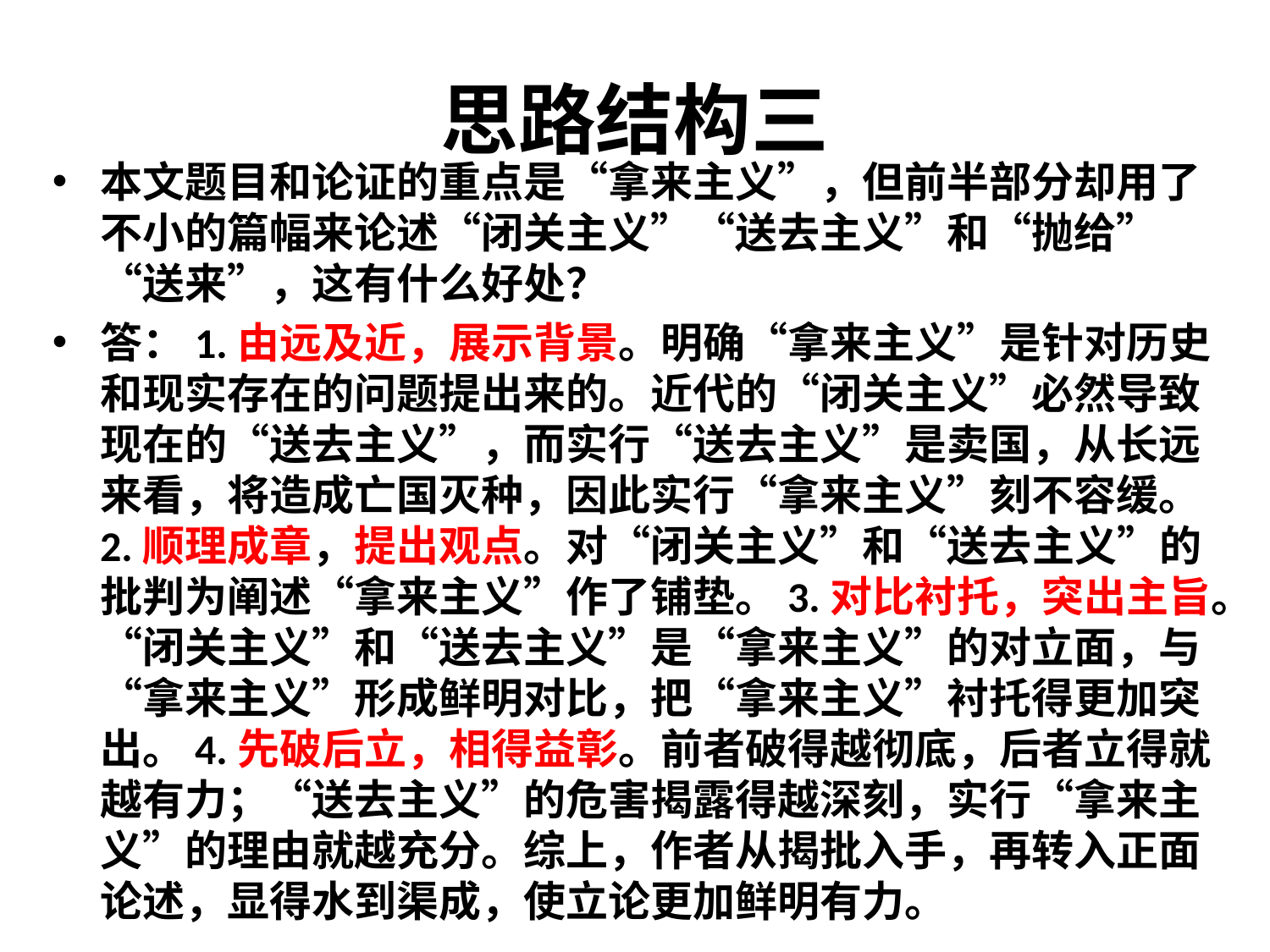

# 思路结构三
本文题目和论证的重点是“拿来主义”，但前半部分却用了不小的篇幅来论述“闭关主义”“送去主义”和“抛给”“送来”，这有什么好处？
答：1.由远及近，展示背景。明确“拿来主义”是针对历史和现实存在的问题提出来的。近代的“闭关主义”必然导致现在的“送去主义”，而实行“送去主义”是卖国，从长远来看，将造成亡国灭种，因此实行“拿来主义”刻不容缓。2.顺理成章，提出观点。对“闭关主义”和“送去主义”的批判为阐述“拿来主义”作了铺垫。3.对比衬托，突出主旨。“闭关主义”和“送去主义”是“拿来主义”的对立面，与“拿来主义”形成鲜明对比，把“拿来主义”衬托得更加突出。4.先破后立，相得益彰。前者破得越彻底，后者立得就越有力；“送去主义”的危害揭露得越深刻，实行“拿来主义”的理由就越充分。综上，作者从揭批入手，再转入正面论述，显得水到渠成，使立论更加鲜明有力。